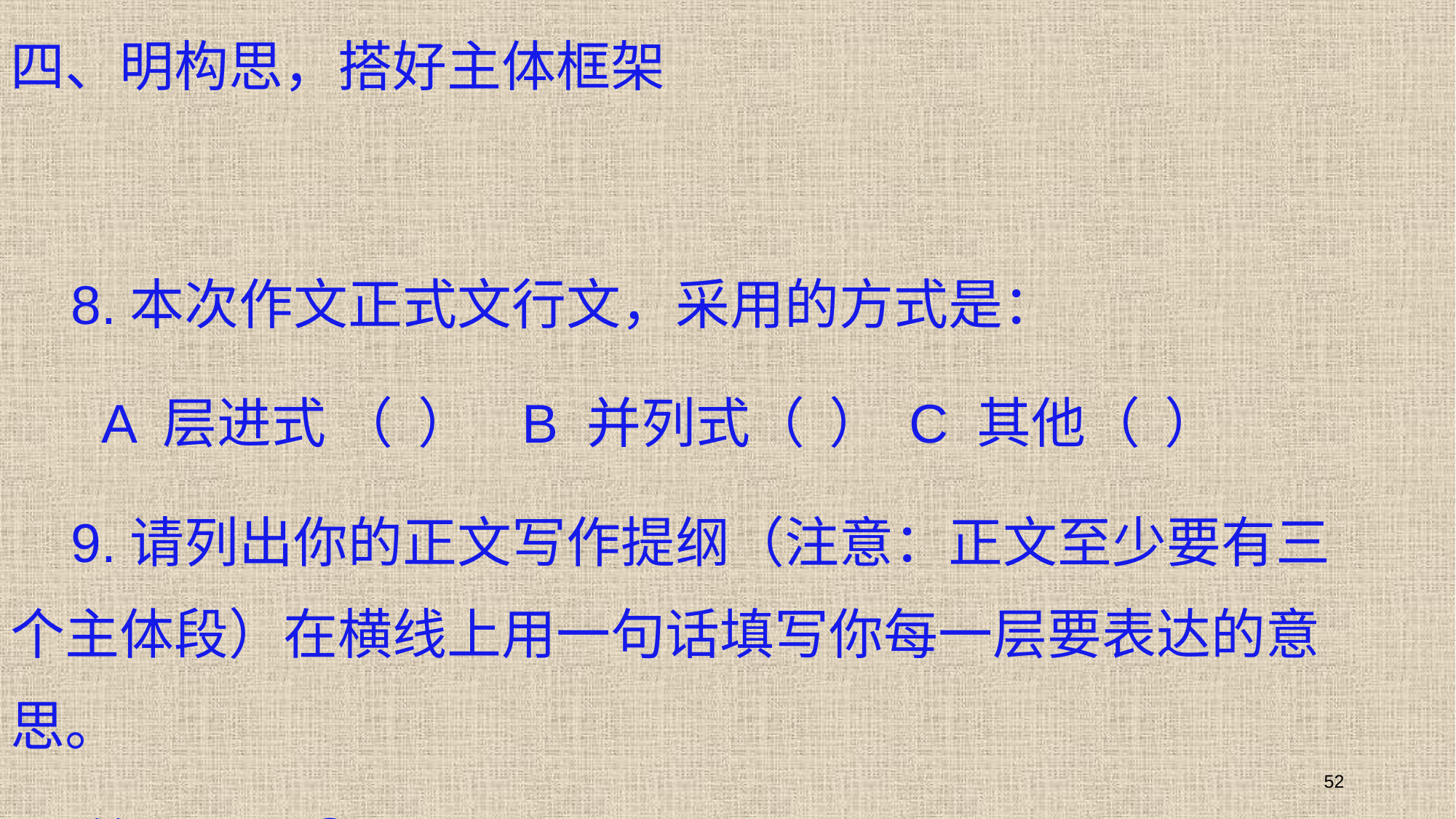

四、明构思，搭好主体框架

    8.本次作文正式文行文，采用的方式是：
      A 层进式 （  ）   B 并列式（  ） C 其他（  ）
    9.请列出你的正文写作提纲（注意：正文至少要有三个主体段）在横线上用一句话填写你每一层要表达的意思。
     第一层：①
     第二层：②
     第三层：③
     第四层：④

52